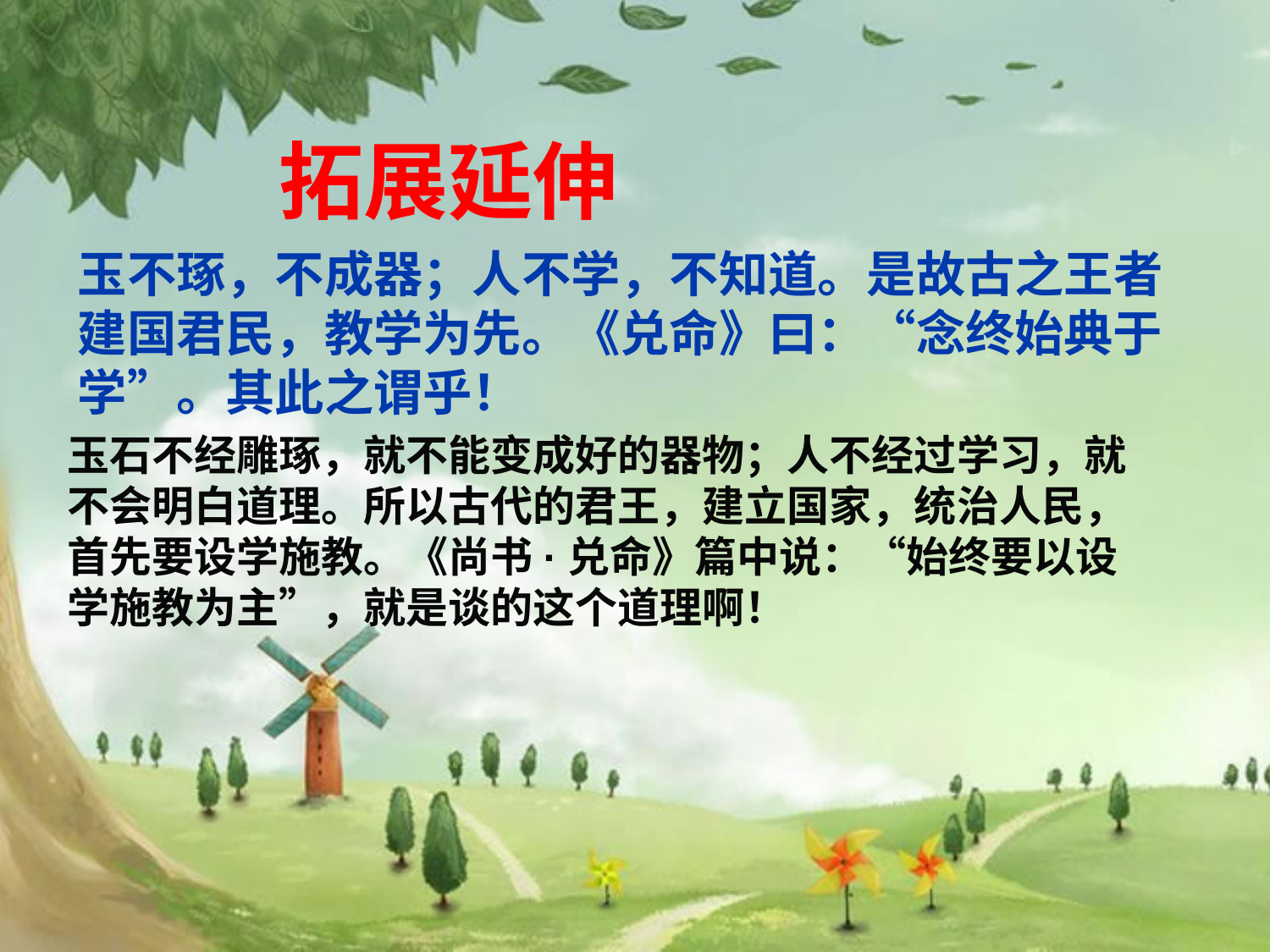

拓展延伸
玉不琢，不成器；人不学，不知道。是故古之王者建国君民，教学为先。《兑命》曰：“念终始典于学”。其此之谓乎！
玉石不经雕琢，就不能变成好的器物；人不经过学习，就不会明白道理。所以古代的君王，建立国家，统治人民，首先要设学施教。《尚书·兑命》篇中说：“始终要以设学施教为主”，就是谈的这个道理啊！